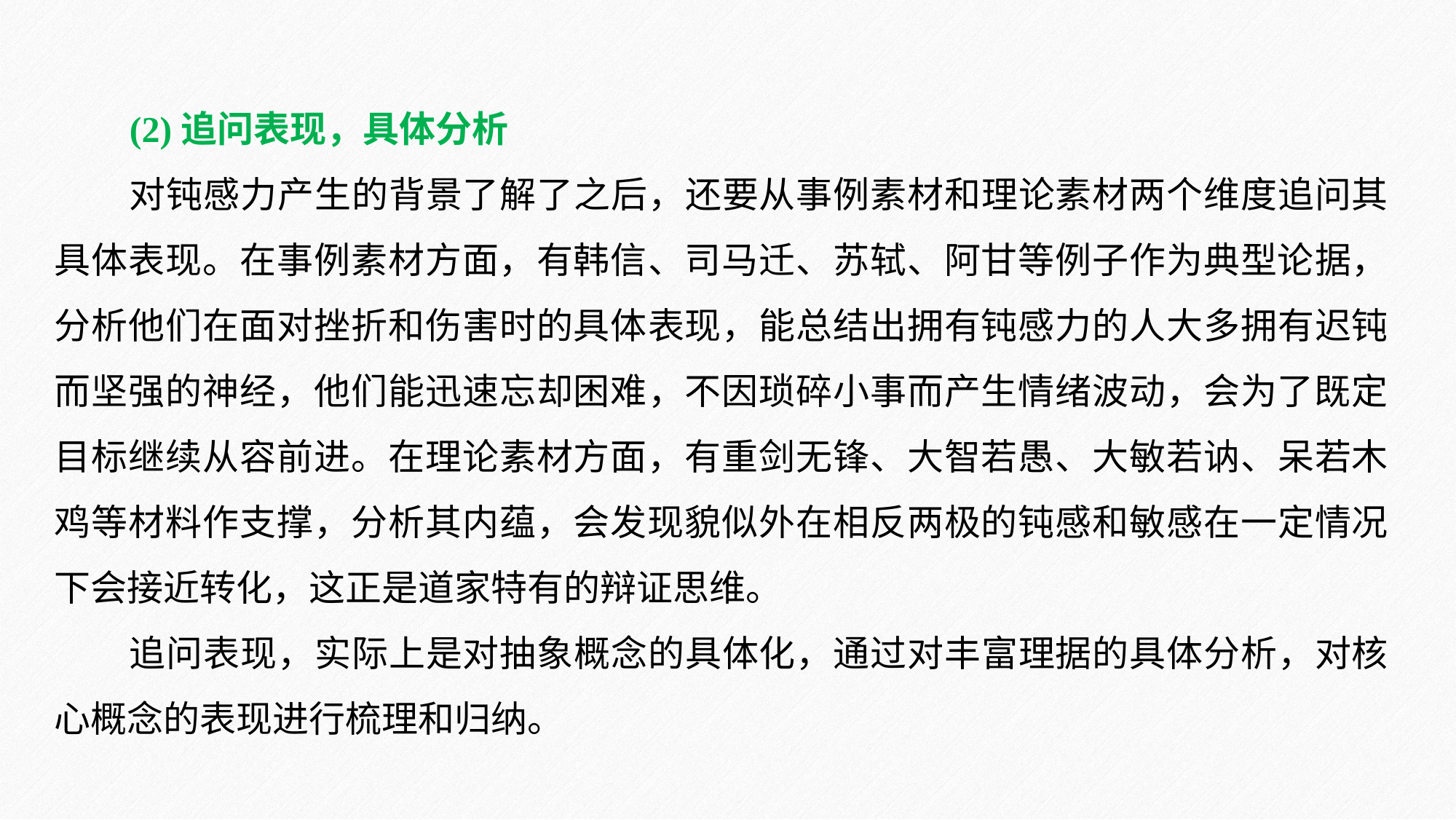

(2)追问表现，具体分析
对钝感力产生的背景了解了之后，还要从事例素材和理论素材两个维度追问其具体表现。在事例素材方面，有韩信、司马迁、苏轼、阿甘等例子作为典型论据，分析他们在面对挫折和伤害时的具体表现，能总结出拥有钝感力的人大多拥有迟钝而坚强的神经，他们能迅速忘却困难，不因琐碎小事而产生情绪波动，会为了既定目标继续从容前进。在理论素材方面，有重剑无锋、大智若愚、大敏若讷、呆若木鸡等材料作支撑，分析其内蕴，会发现貌似外在相反两极的钝感和敏感在一定情况下会接近转化，这正是道家特有的辩证思维。
追问表现，实际上是对抽象概念的具体化，通过对丰富理据的具体分析，对核心概念的表现进行梳理和归纳。